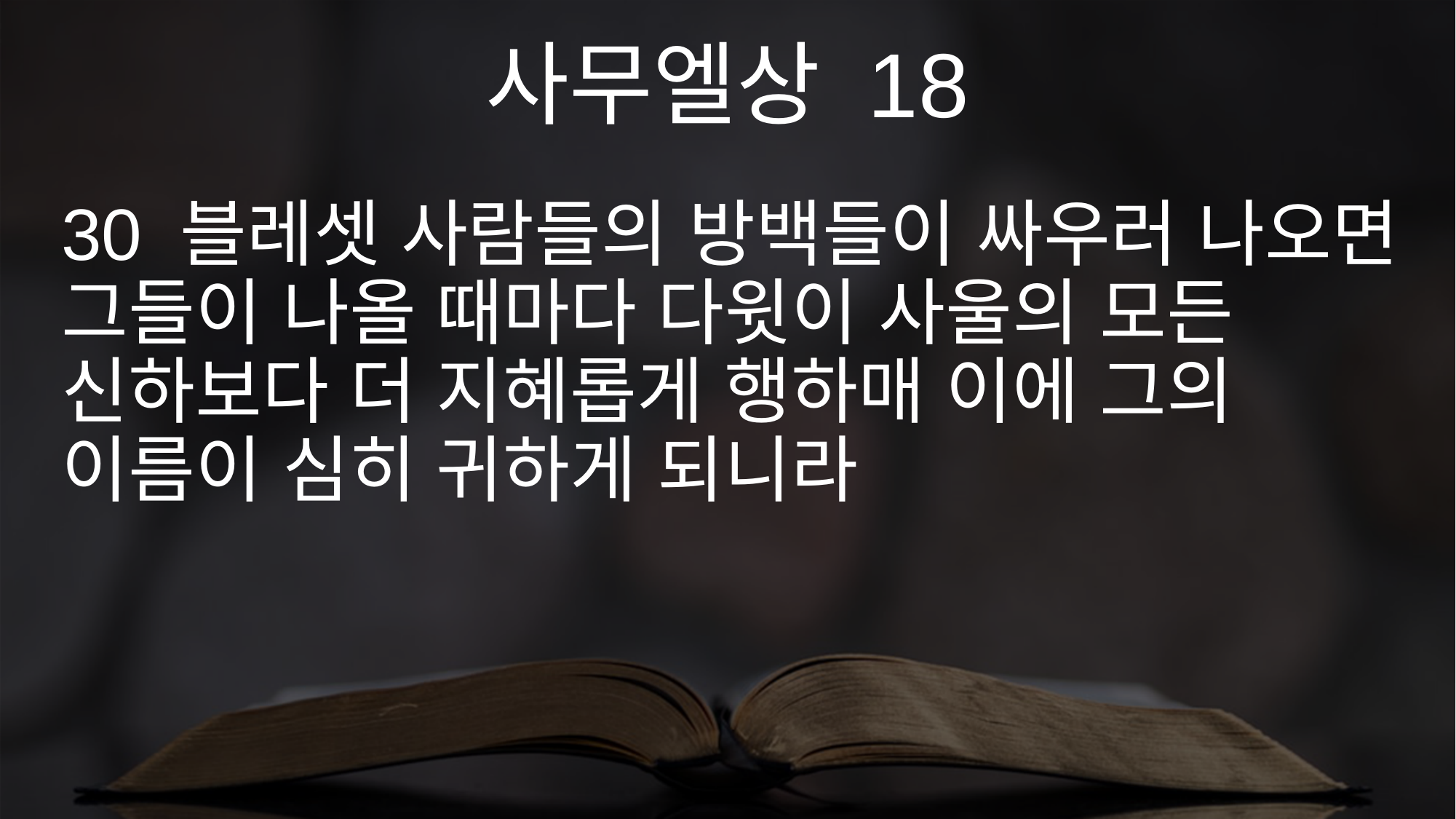

사무엘상 18
30 블레셋 사람들의 방백들이 싸우러 나오면 그들이 나올 때마다 다윗이 사울의 모든 신하보다 더 지혜롭게 행하매 이에 그의 이름이 심히 귀하게 되니라